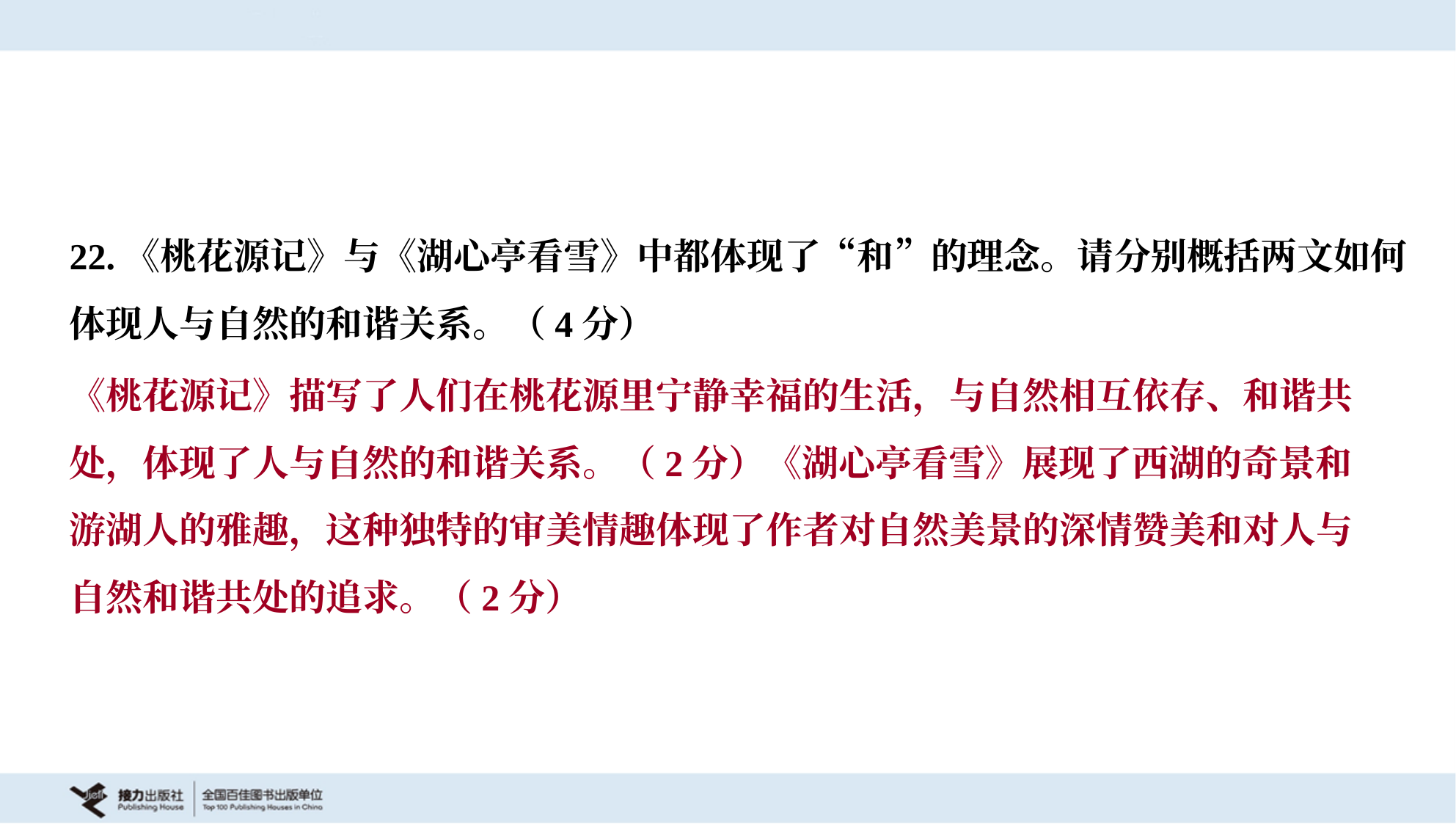

22.《桃花源记》与《湖心亭看雪》中都体现了“和”的理念。请分别概括两文如何
体现人与自然的和谐关系。（4分）
《桃花源记》描写了人们在桃花源里宁静幸福的生活，与自然相互依存、和谐共
处，体现了人与自然的和谐关系。（2分）《湖心亭看雪》展现了西湖的奇景和
游湖人的雅趣，这种独特的审美情趣体现了作者对自然美景的深情赞美和对人与
自然和谐共处的追求。（2分）